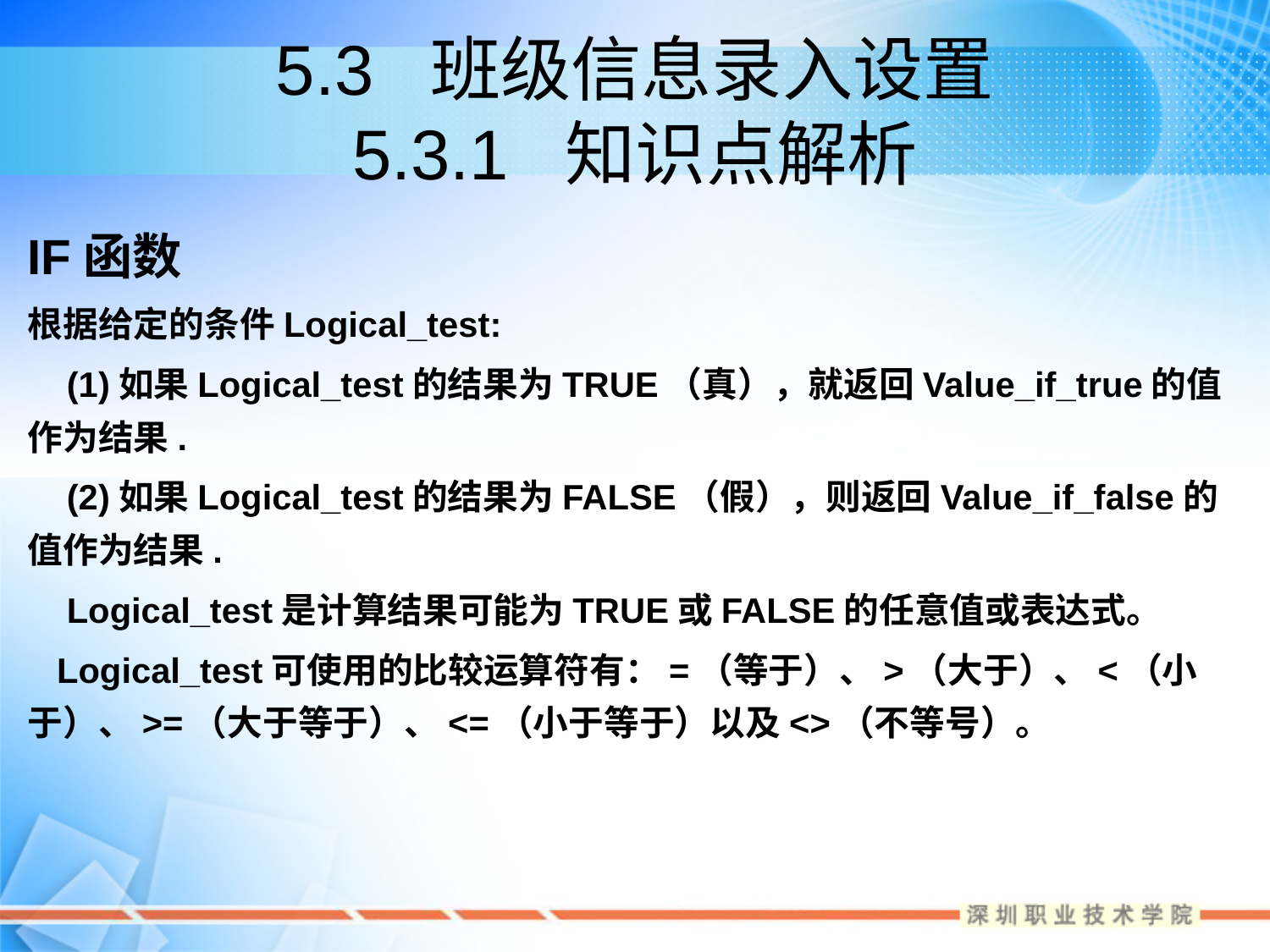

# 5.3  班级信息录入设置 5.3.1  知识点解析

IF函数
根据给定的条件Logical_test:
    (1)如果Logical_test的结果为TRUE（真），就返回Value_if_true的值作为结果.
    (2)如果Logical_test的结果为FALSE（假），则返回Value_if_false的值作为结果.
    Logical_test是计算结果可能为TRUE或FALSE的任意值或表达式。
   Logical_test可使用的比较运算符有：=（等于）、>（大于）、<（小于）、>=（大于等于）、<=（小于等于）以及<>（不等号）。